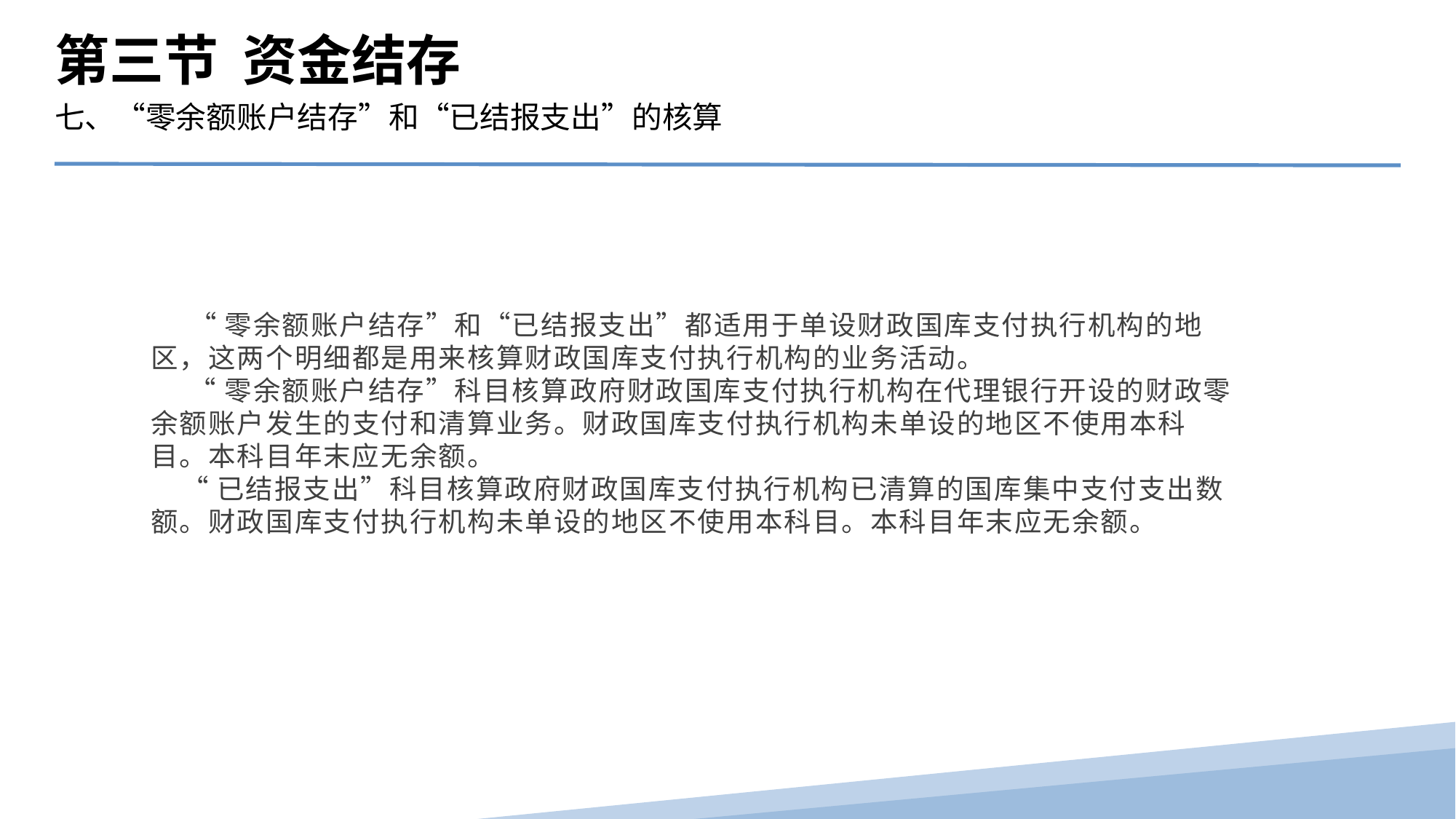

第三节  资金结存
七、“零余额账户结存”和“已结报支出”的核算
     “零余额账户结存”和“已结报支出”都适用于单设财政国库支付执行机构的地区，这两个明细都是用来核算财政国库支付执行机构的业务活动。
     “零余额账户结存”科目核算政府财政国库支付执行机构在代理银行开设的财政零余额账户发生的支付和清算业务。财政国库支付执行机构未单设的地区不使用本科目。本科目年末应无余额。
    “已结报支出”科目核算政府财政国库支付执行机构已清算的国库集中支付支出数额。财政国库支付执行机构未单设的地区不使用本科目。本科目年末应无余额。